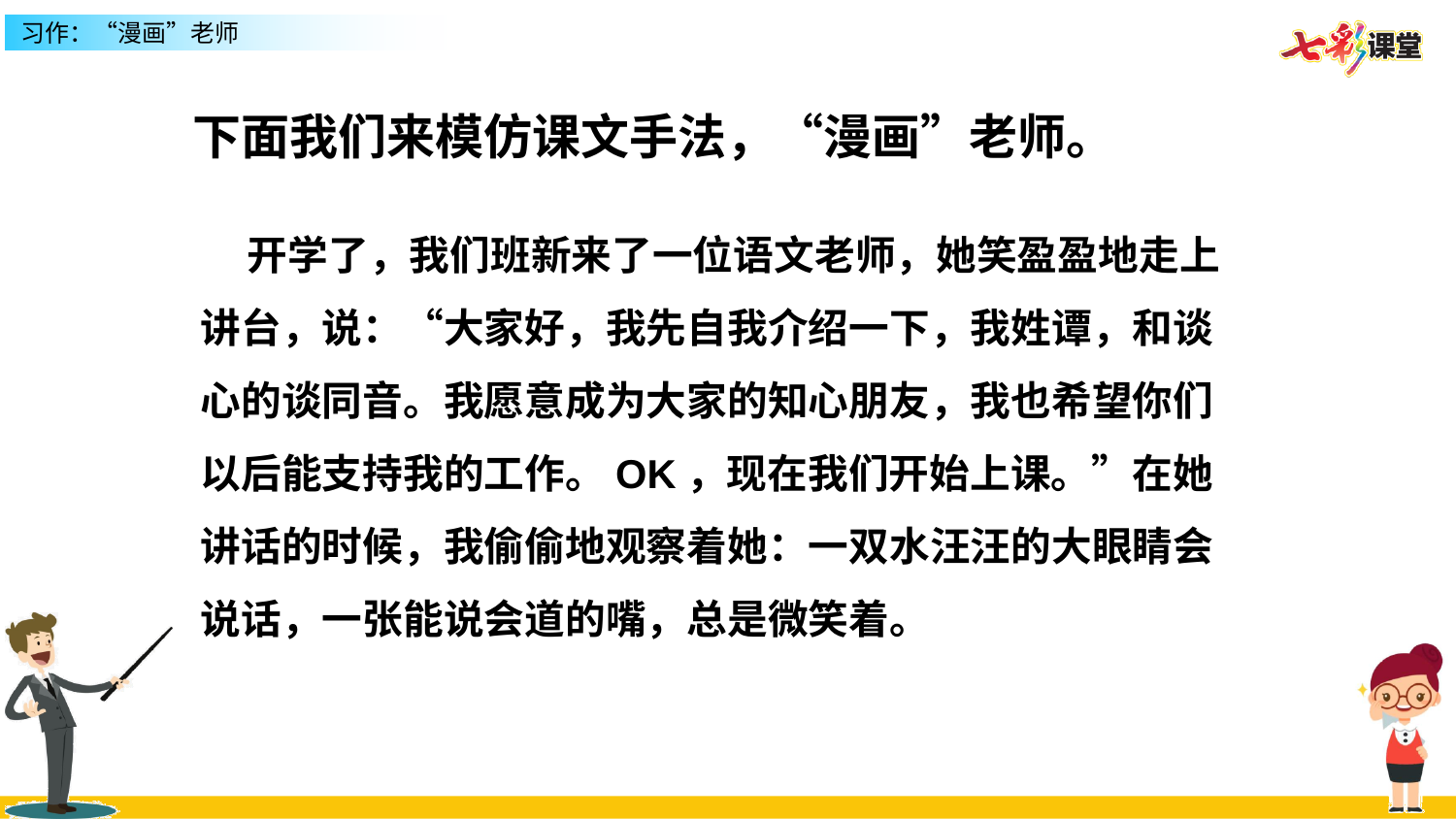

下面我们来模仿课文手法，“漫画”老师。
    开学了，我们班新来了一位语文老师，她笑盈盈地走上讲台，说：“大家好，我先自我介绍一下，我姓谭，和谈心的谈同音。我愿意成为大家的知心朋友，我也希望你们以后能支持我的工作。OK，现在我们开始上课。”在她讲话的时候，我偷偷地观察着她：一双水汪汪的大眼睛会说话，一张能说会道的嘴，总是微笑着。